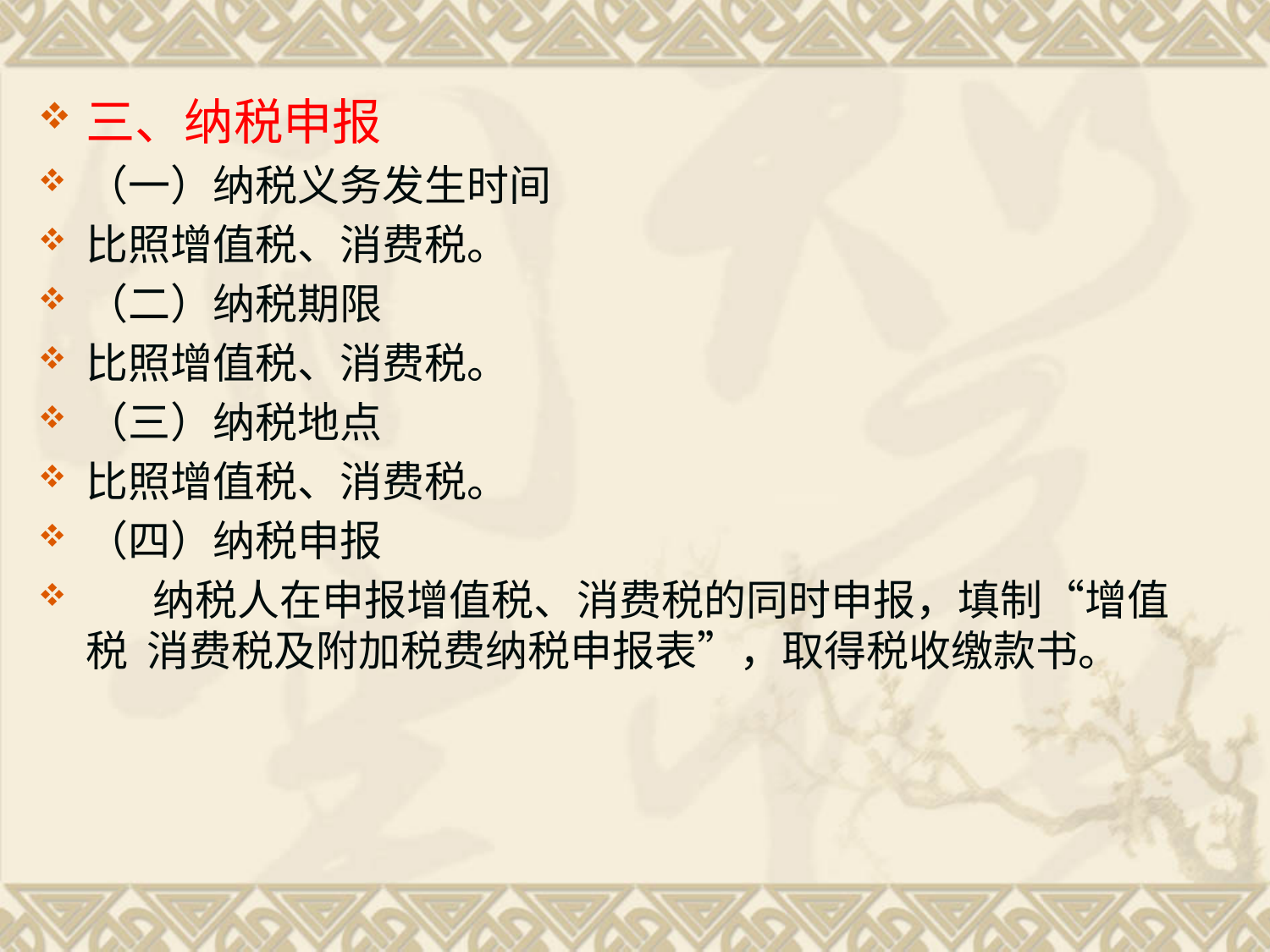

三、纳税申报
（一）纳税义务发生时间
比照增值税、消费税。
（二）纳税期限
比照增值税、消费税。
（三）纳税地点
比照增值税、消费税。
（四）纳税申报
      纳税人在申报增值税、消费税的同时申报，填制“增值税  消费税及附加税费纳税申报表”，取得税收缴款书。

#